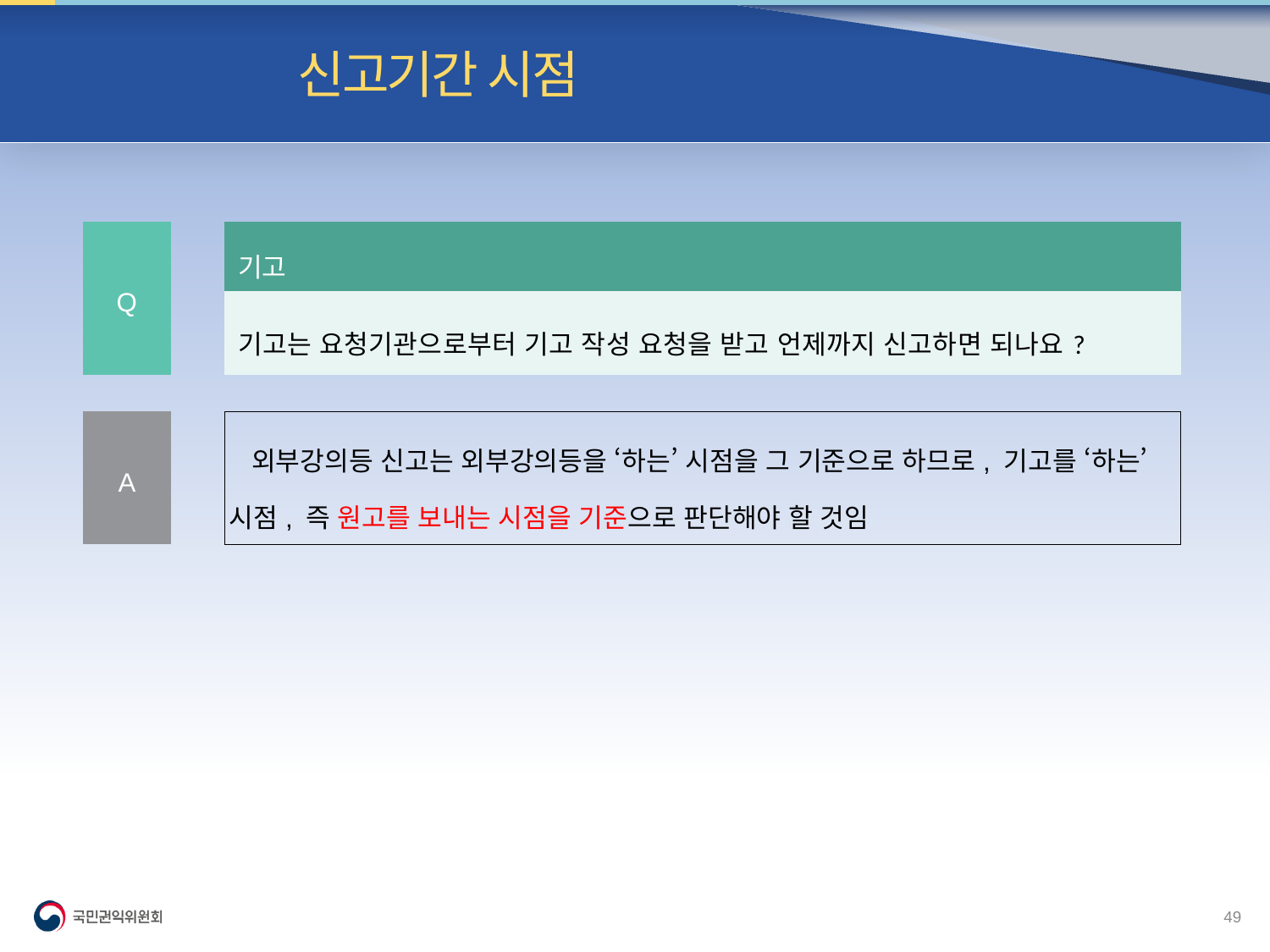

빈발 질의| 신고기간 시점

| Q |  | 기고 |
| --- | --- | --- |
|  |  | 기고는 요청기관으로부터 기고 작성 요청을 받고 언제까지 신고하면 되나요? |
|  |  |  |
| A |  | 외부강의등 신고는 외부강의등을 ‘하는’ 시점을 그 기준으로 하므로, 기고를 ‘하는’ 시점, 즉 원고를 보내는 시점을 기준으로 판단해야 할 것임 |

49